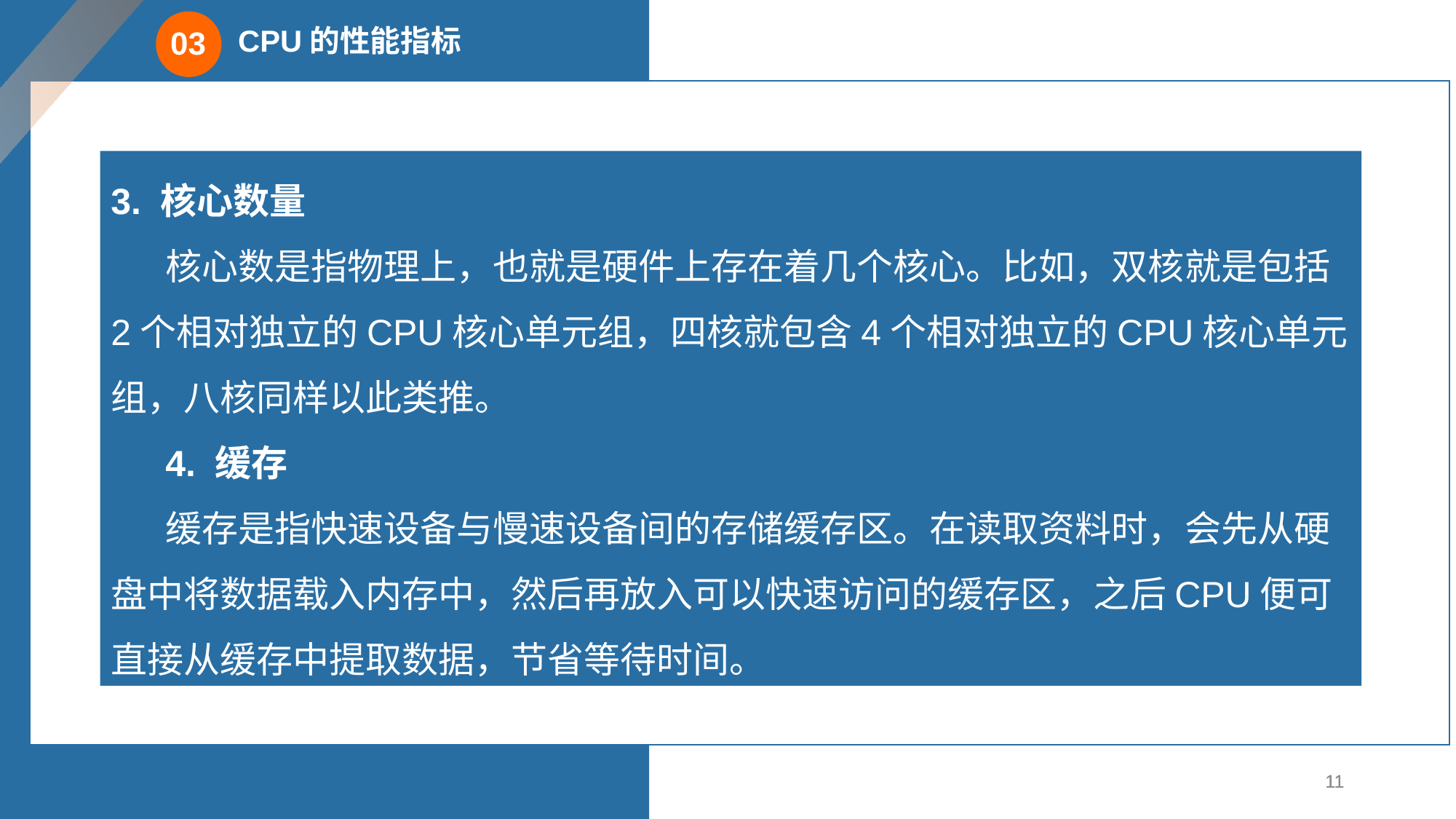

CPU的性能指标
03
3. 核心数量
核心数是指物理上，也就是硬件上存在着几个核心。比如，双核就是包括2个相对独立的CPU核心单元组，四核就包含4个相对独立的CPU核心单元组，八核同样以此类推。
4. 缓存
缓存是指快速设备与慢速设备间的存储缓存区。在读取资料时，会先从硬盘中将数据载入内存中，然后再放入可以快速访问的缓存区，之后CPU便可直接从缓存中提取数据，节省等待时间。